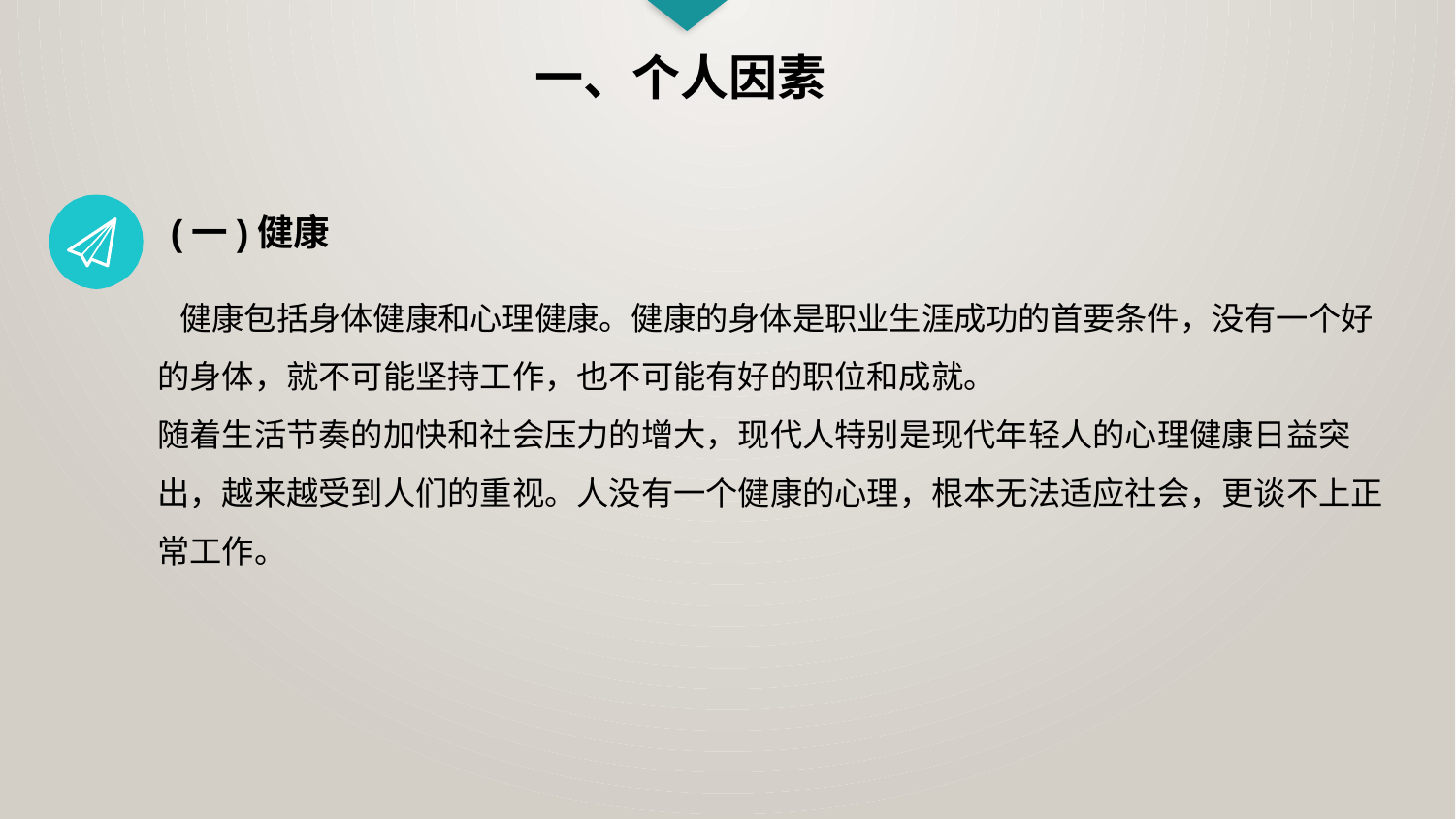

一、个人因素

(一)健康

  健康包括身体健康和心理健康。健康的身体是职业生涯成功的首要条件，没有一个好的身体，就不可能坚持工作，也不可能有好的职位和成就。
随着生活节奏的加快和社会压力的增大，现代人特别是现代年轻人的心理健康日益突出，越来越受到人们的重视。人没有一个健康的心理，根本无法适应社会，更谈不上正常工作。
9